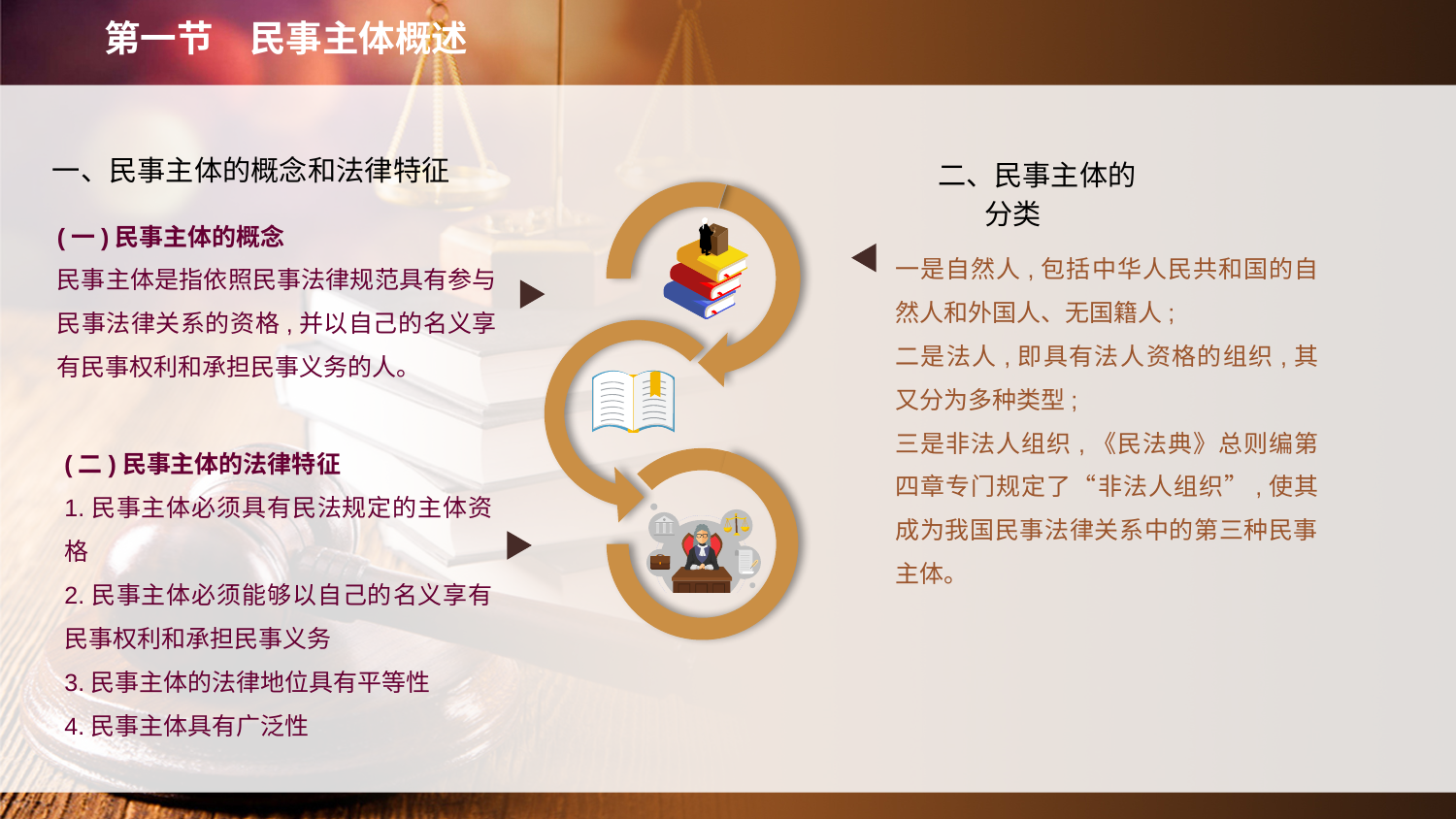

第一节　民事主体概述
一、民事主体的概念和法律特征
二、民事主体的分类

(一)民事主体的概念
民事主体是指依照民事法律规范具有参与民事法律关系的资格,并以自己的名义享有民事权利和承担民事义务的人。

一是自然人,包括中华人民共和国的自然人和外国人、无国籍人;
二是法人,即具有法人资格的组织,其又分为多种类型;
三是非法人组织,《民法典》总则编第四章专门规定了“非法人组织”,使其成为我国民事法律关系中的第三种民事主体。

(二)民事主体的法律特征
1.民事主体必须具有民法规定的主体资格
2.民事主体必须能够以自己的名义享有民事权利和承担民事义务
3.民事主体的法律地位具有平等性
4.民事主体具有广泛性